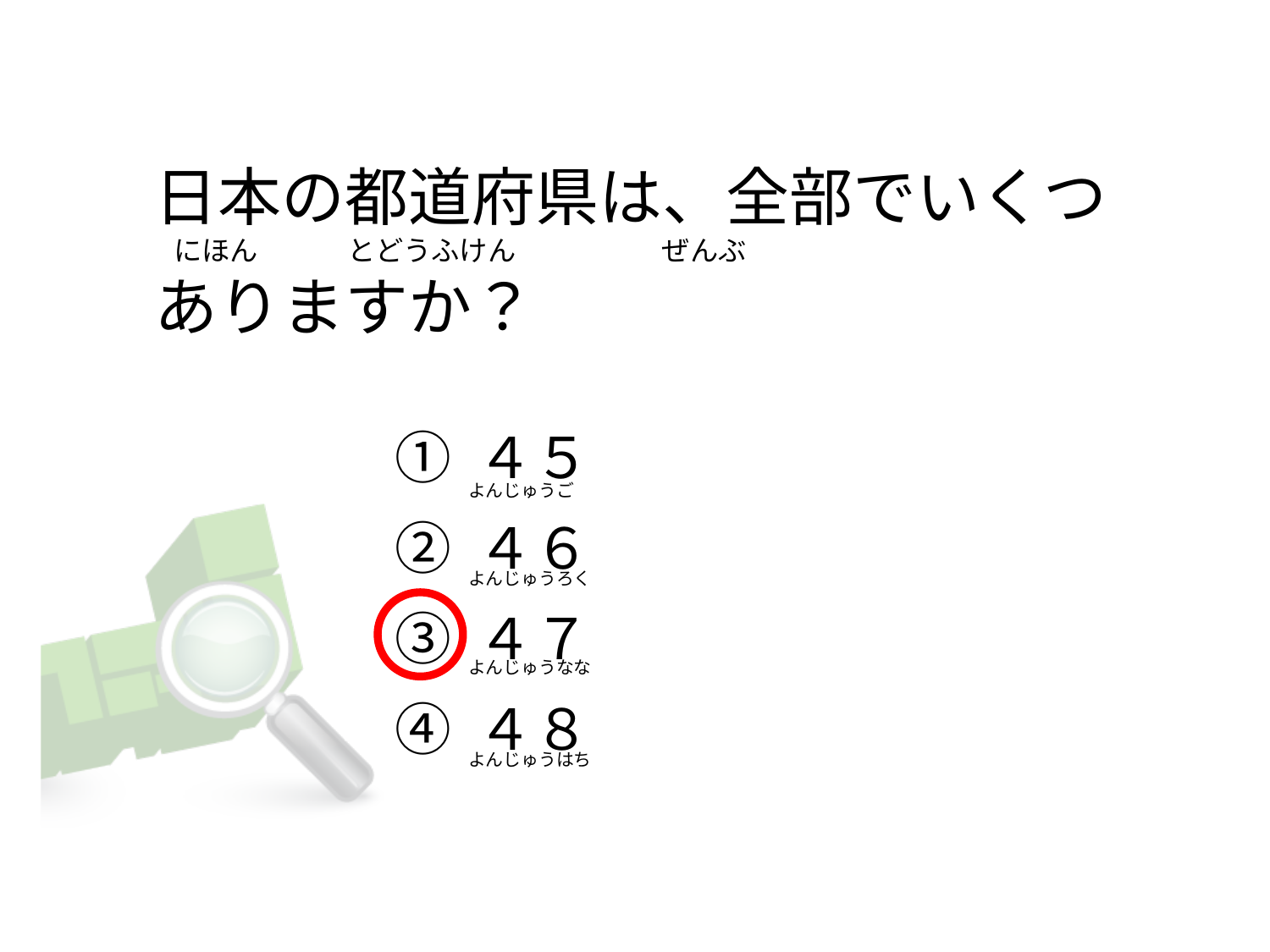

# 日本の都道府県は、全部でいくつ   にほん              とどうふけん                       ぜんぶ ありますか？
① ４５
② ４６
③ ４７
④ ４８
よんじゅうご
よんじゅうろく

よんじゅうなな
よんじゅうはち